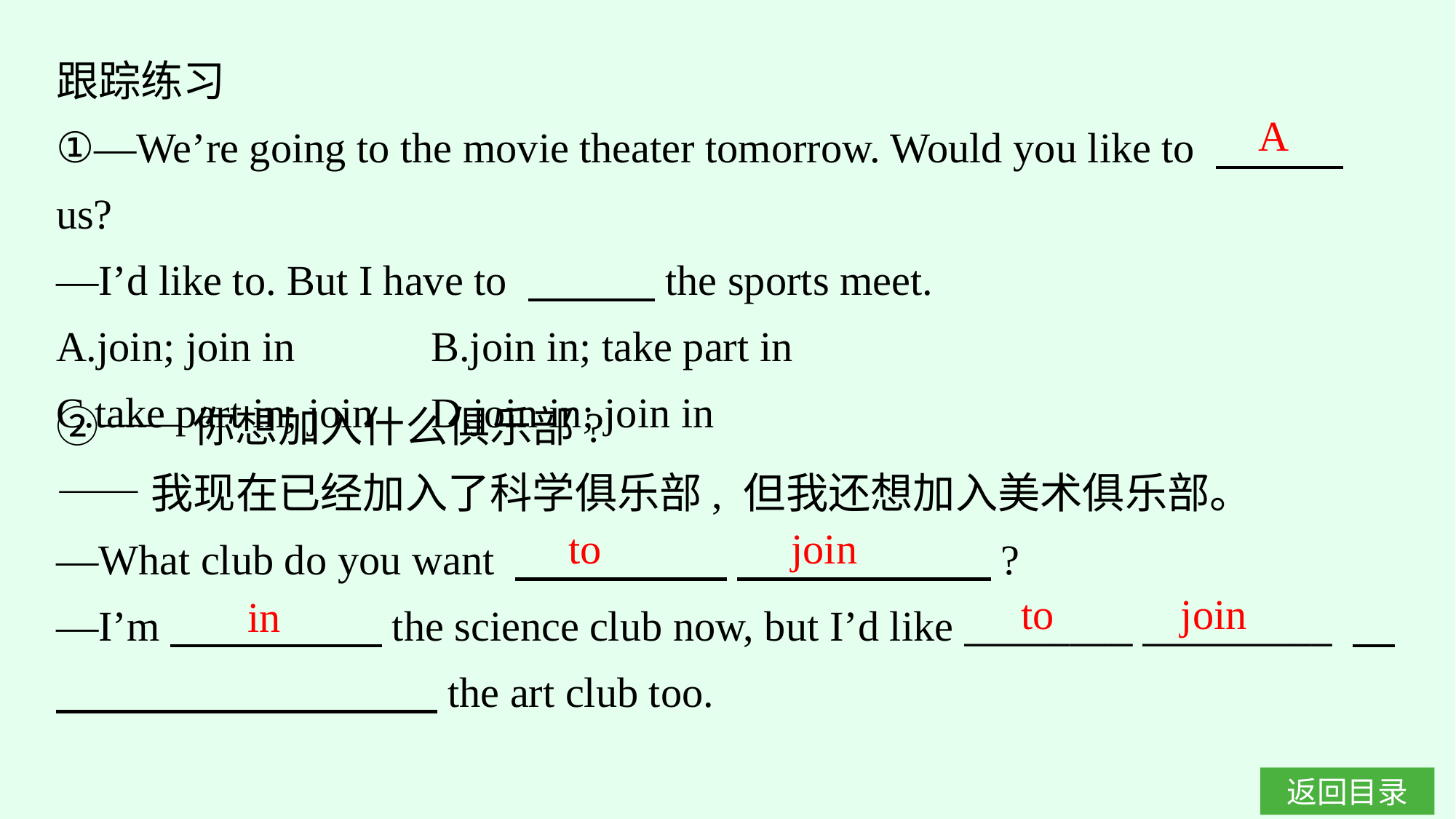

跟踪练习
①—We’re going to the movie theater tomorrow. Would you like to 　　　us?
—I’d like to. But I have to 　　　the sports meet.
A.join; join in		B.join in; take part in
C.take part in; join	D.join in; join in
A
②——你想加入什么俱乐部?
——我现在已经加入了科学俱乐部, 但我还想加入美术俱乐部。
—What club do you want 　　　　　 　　　　　　?
—I’m　　　　　the science club now, but I’d like ________ _________ 　　　　　　　　　　the art club too.
to                  join
 to            join
 in